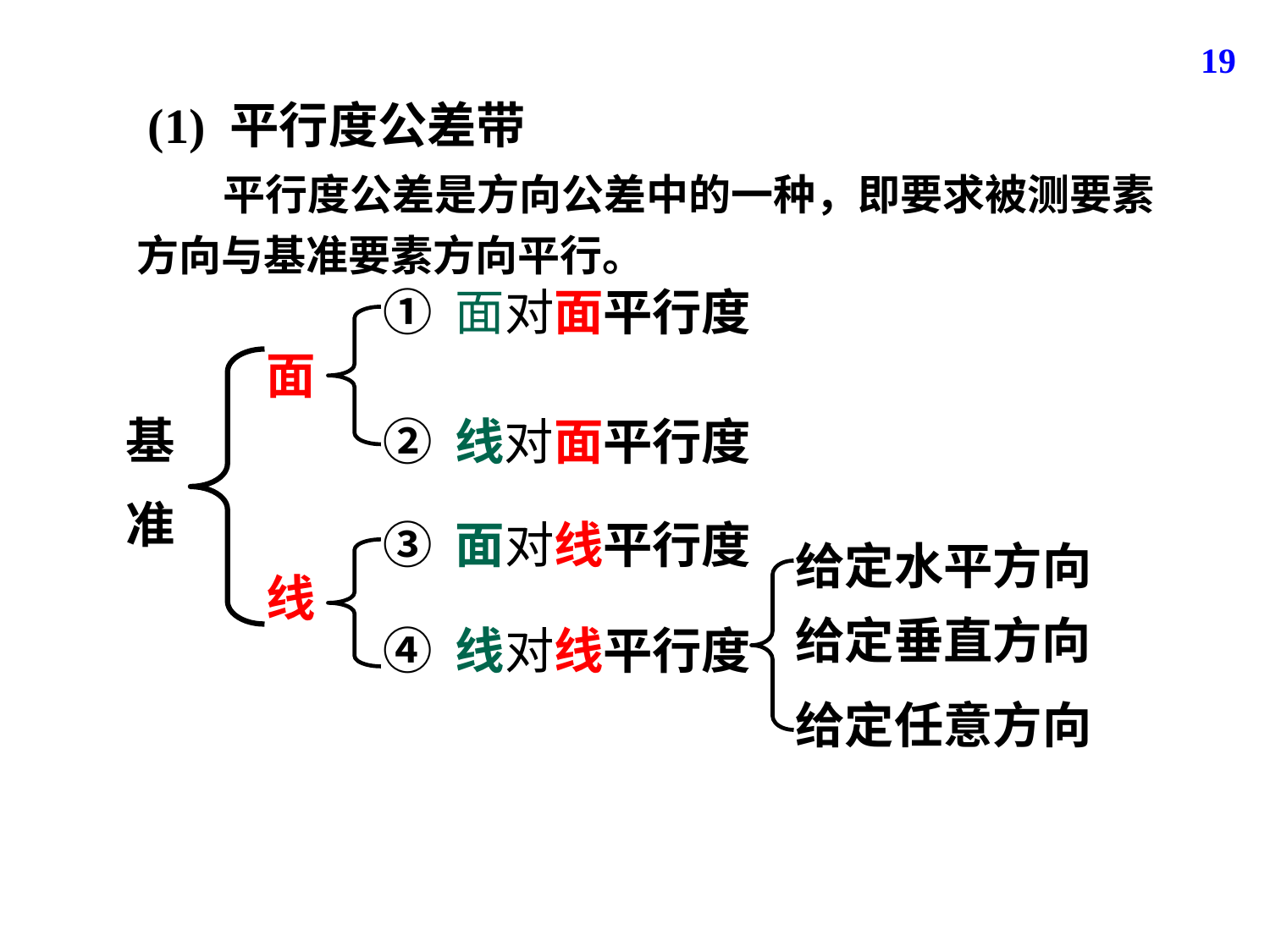

19
(1) 平行度公差带
        平行度公差是方向公差中的一种，即要求被测要素
方向与基准要素方向平行。
① 面对面平行度

面

基
准
② 线对面平行度
③ 面对线平行度
给定水平方向

线

④ 线对线平行度
给定垂直方向
给定任意方向